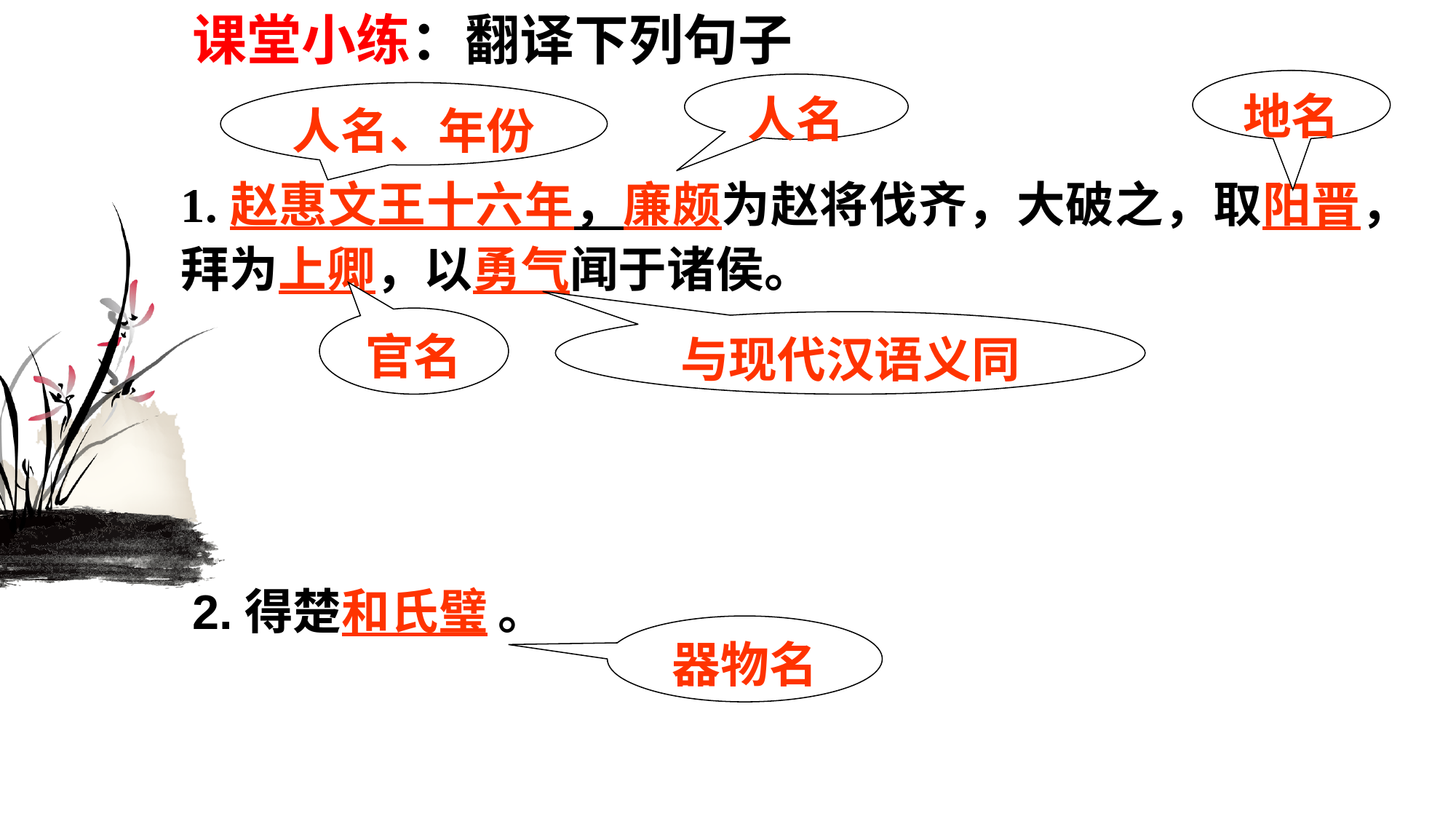

课堂小练：翻译下列句子
地名
人名
人名、年份
1.赵惠文王十六年，廉颇为赵将伐齐，大破之，取阳晋，拜为上卿，以勇气闻于诸侯。
官名
与现代汉语义同
2.得楚和氏璧 。
器物名